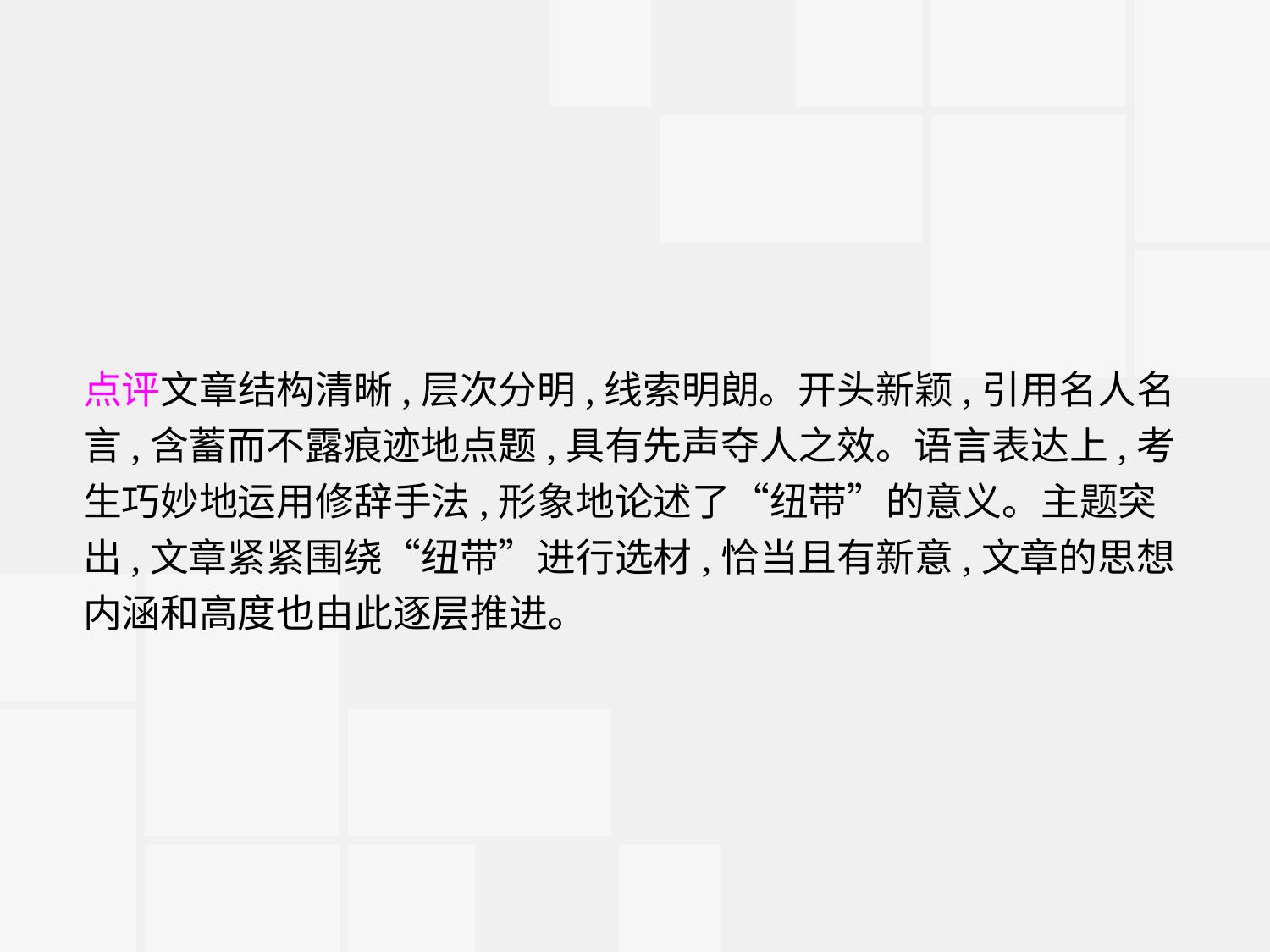

点评文章结构清晰,层次分明,线索明朗。开头新颖,引用名人名言,含蓄而不露痕迹地点题,具有先声夺人之效。语言表达上,考生巧妙地运用修辞手法,形象地论述了“纽带”的意义。主题突出,文章紧紧围绕“纽带”进行选材,恰当且有新意,文章的思想内涵和高度也由此逐层推进。